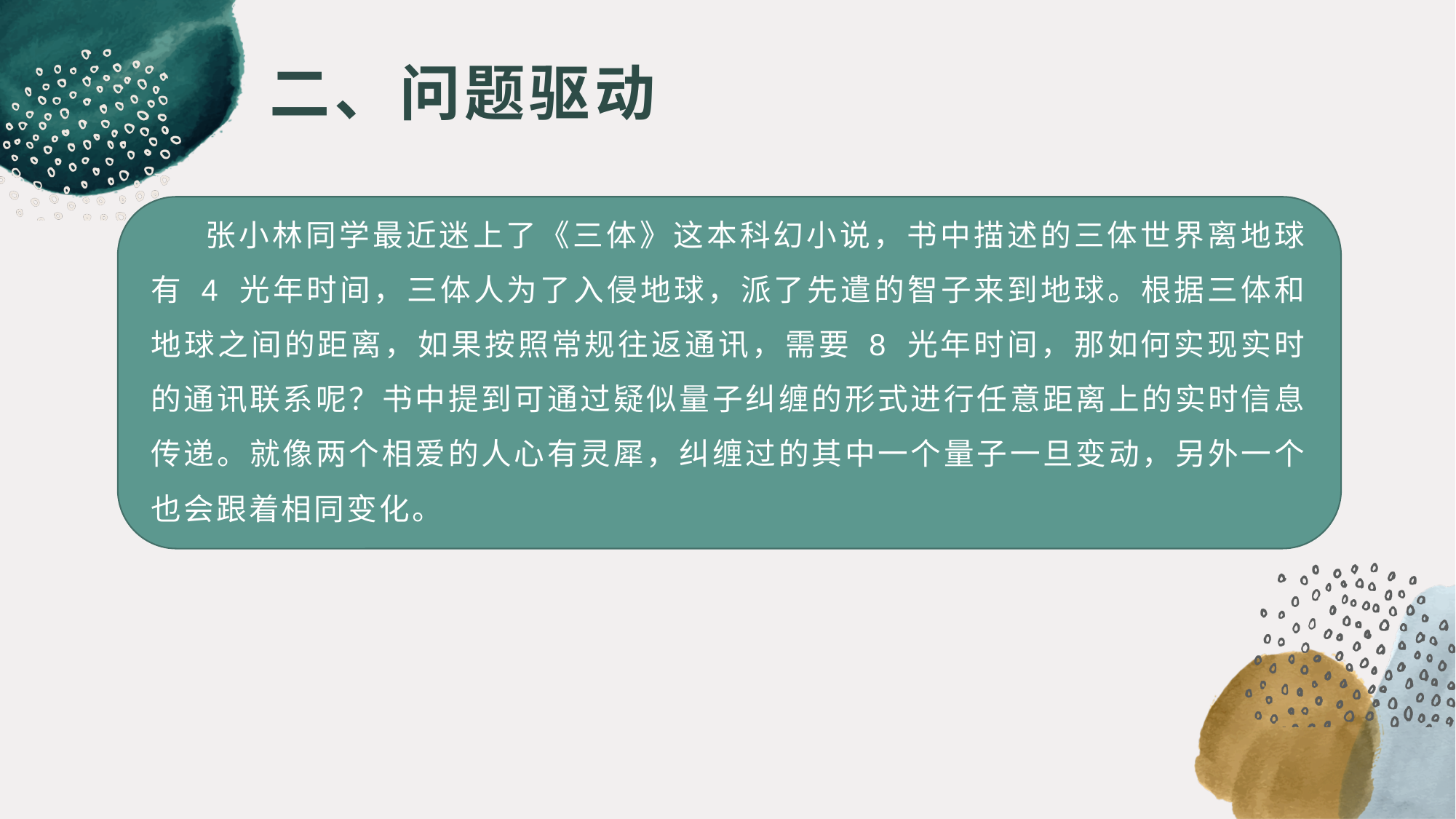

# 二、问题驱动

张小林同学最近迷上了《三体》这本科幻小说，书中描述的三体世界离地球有 4 光年时间，三体人为了入侵地球，派了先遣的智子来到地球。根据三体和地球之间的距离，如果按照常规往返通讯，需要 8 光年时间，那如何实现实时的通讯联系呢？书中提到可通过疑似量子纠缠的形式进行任意距离上的实时信息传递。就像两个相爱的人心有灵犀，纠缠过的其中一个量子一旦变动，另外一个也会跟着相同变化。